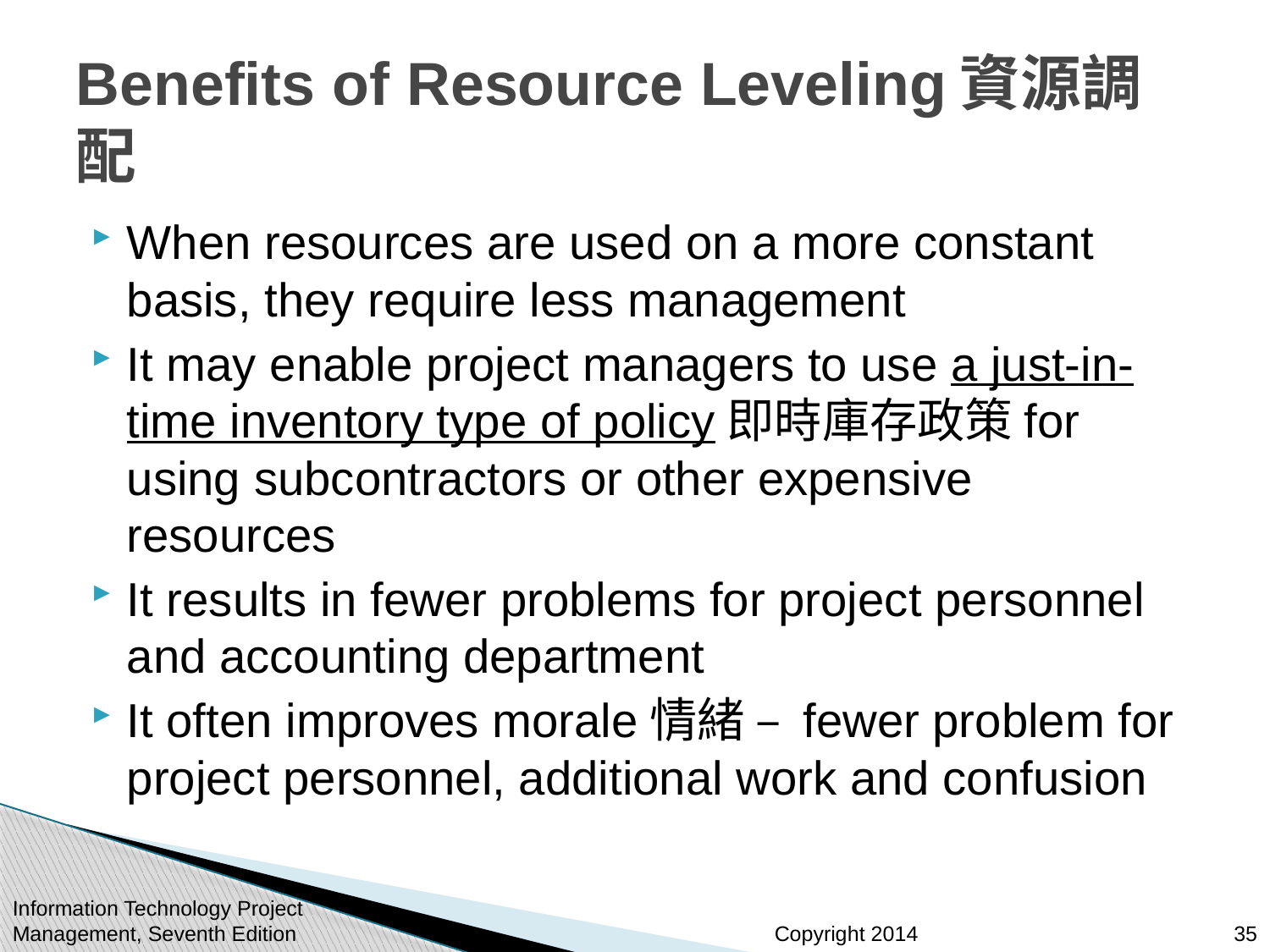

# Benefits of Resource Leveling資源調配
When resources are used on a more constant basis, they require less management
It may enable project managers to use a just-in-time inventory type of policy即時庫存政策for using subcontractors or other expensive resources
It results in fewer problems for project personnel and accounting department
It often improves morale情緒 – fewer problem for project personnel, additional work and confusion

Information Technology Project Management, Seventh Edition
35